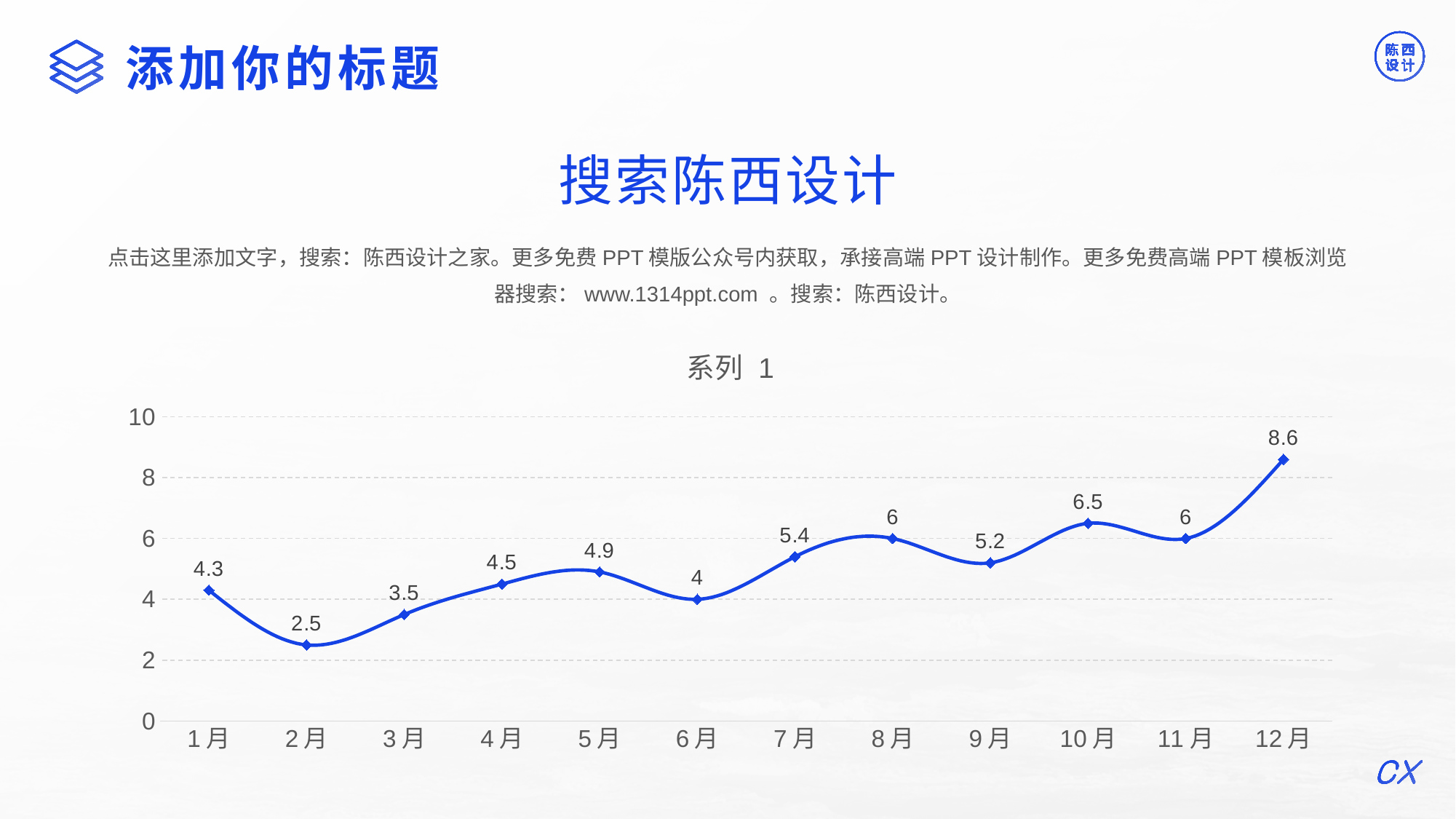

©版权所有：陈西设计之家(微信号：2090298045）
©版权所属公司：合肥陈西文化传媒科技有限公司

添加你的标题

搜索陈西设计
点击这里添加文字，搜索：陈西设计之家。更多免费PPT模版公众号内获取，承接高端PPT设计制作。更多免费高端PPT模板浏览器搜索：www.1314ppt.com 。搜索：陈西设计。

### Chart: 系列 1

| Category | 系列 1 |
|---|---|
| 1月 | 4.3 |
| 2月 | 2.5 |
| 3月 | 3.5 |
| 4月 | 4.5 |
| 5月 | 4.9 |
| 6月 | 4.0 |
| 7月 | 5.4 |
| 8月 | 6.0 |
| 9月 | 5.2 |
| 10月 | 6.5 |
| 11月 | 6.0 |
| 12月 | 8.6 |
©版权所有：陈西设计之家(微信号：2090298045）
©版权所属公司：合肥陈西文化传媒科技有限公司